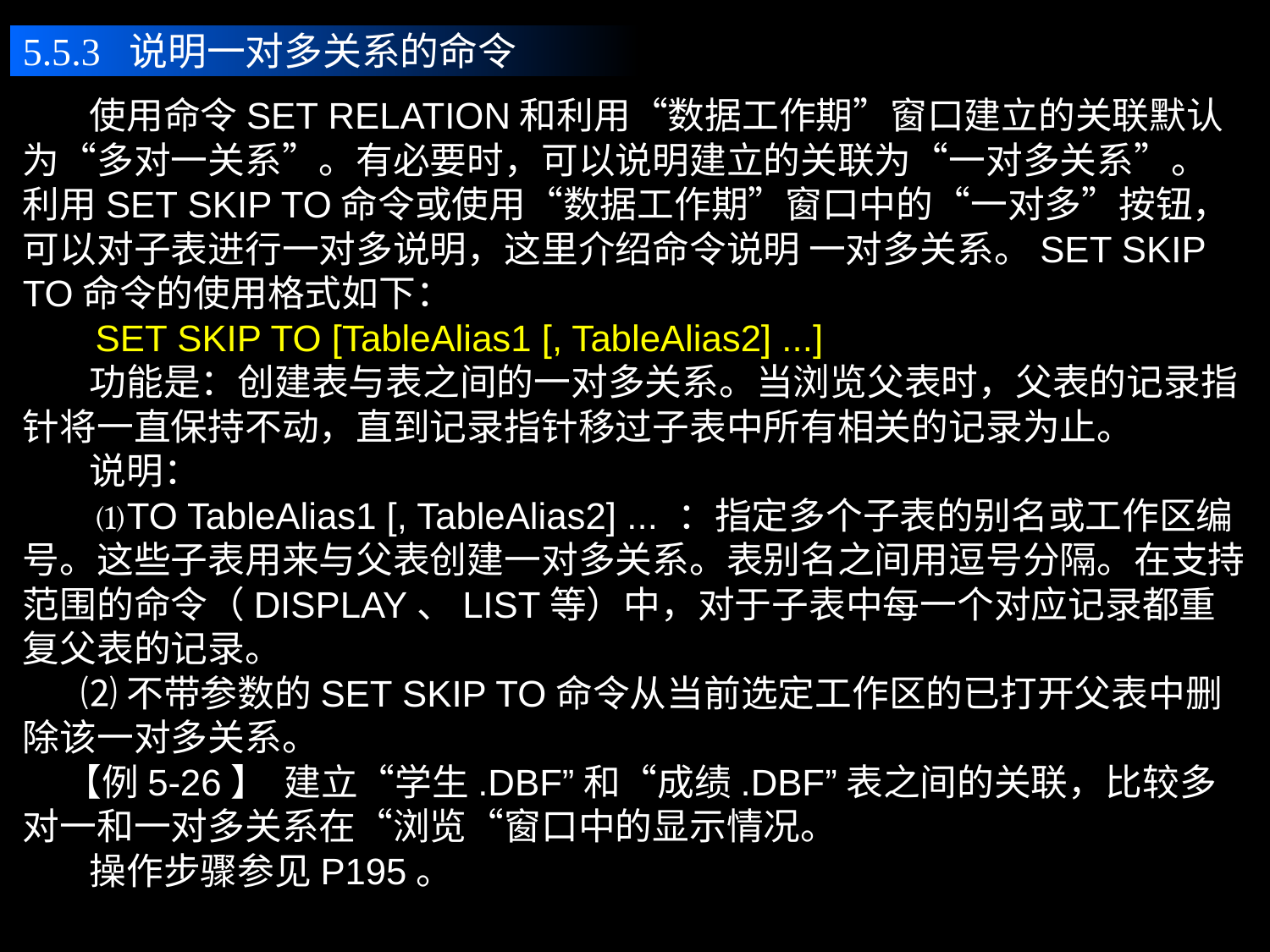

5.5.3  说明一对多关系的命令
       使用命令SET RELATION和利用“数据工作期”窗口建立的关联默认为“多对一关系”。有必要时，可以说明建立的关联为“一对多关系”。
利用SET SKIP TO命令或使用“数据工作期”窗口中的“一对多”按钮，可以对子表进行一对多说明，这里介绍命令说明 一对多关系。SET SKIP TO命令的使用格式如下：
       SET SKIP TO [TableAlias1 [, TableAlias2] ...]
       功能是：创建表与表之间的一对多关系。当浏览父表时，父表的记录指针将一直保持不动，直到记录指针移过子表中所有相关的记录为止。
       说明：
       ⑴TO TableAlias1 [, TableAlias2] ... ：指定多个子表的别名或工作区编号。这些子表用来与父表创建一对多关系。表别名之间用逗号分隔。在支持范围的命令（DISPLAY、LIST等）中，对于子表中每一个对应记录都重复父表的记录。
       ⑵不带参数的SET SKIP TO命令从当前选定工作区的已打开父表中删除该一对多关系。
    【例5-26】  建立“学生.DBF”和“成绩.DBF”表之间的关联，比较多对一和一对多关系在“浏览“窗口中的显示情况。
       操作步骤参见P195。